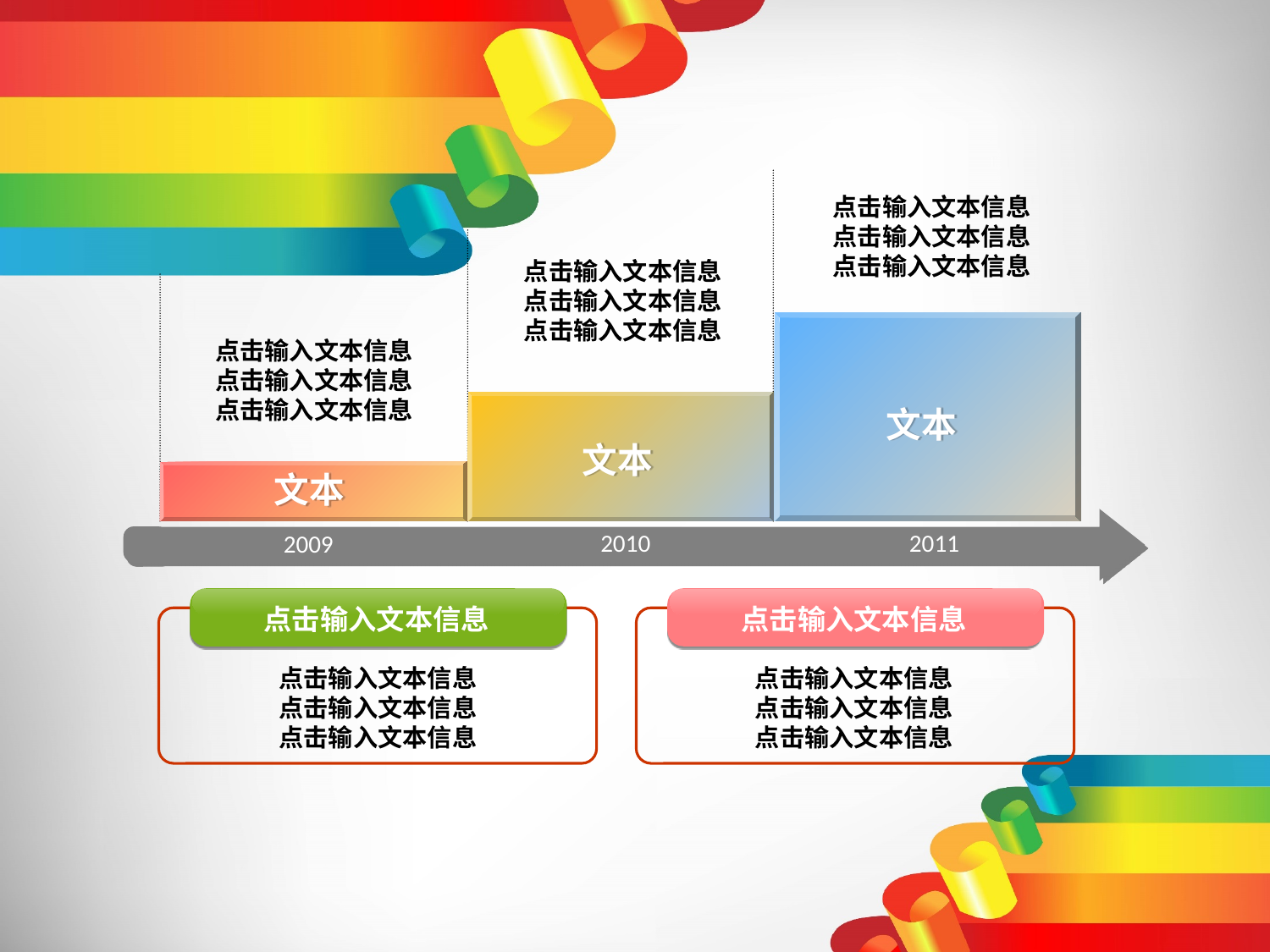

点击输入文本信息
点击输入文本信息
点击输入文本信息

点击输入文本信息
点击输入文本信息
点击输入文本信息

点击输入文本信息
点击输入文本信息
点击输入文本信息

文本
文本

文本

2010
2011
2009

点击输入文本信息
点击输入文本信息

点击输入文本信息
点击输入文本信息
点击输入文本信息

点击输入文本信息
点击输入文本信息
点击输入文本信息